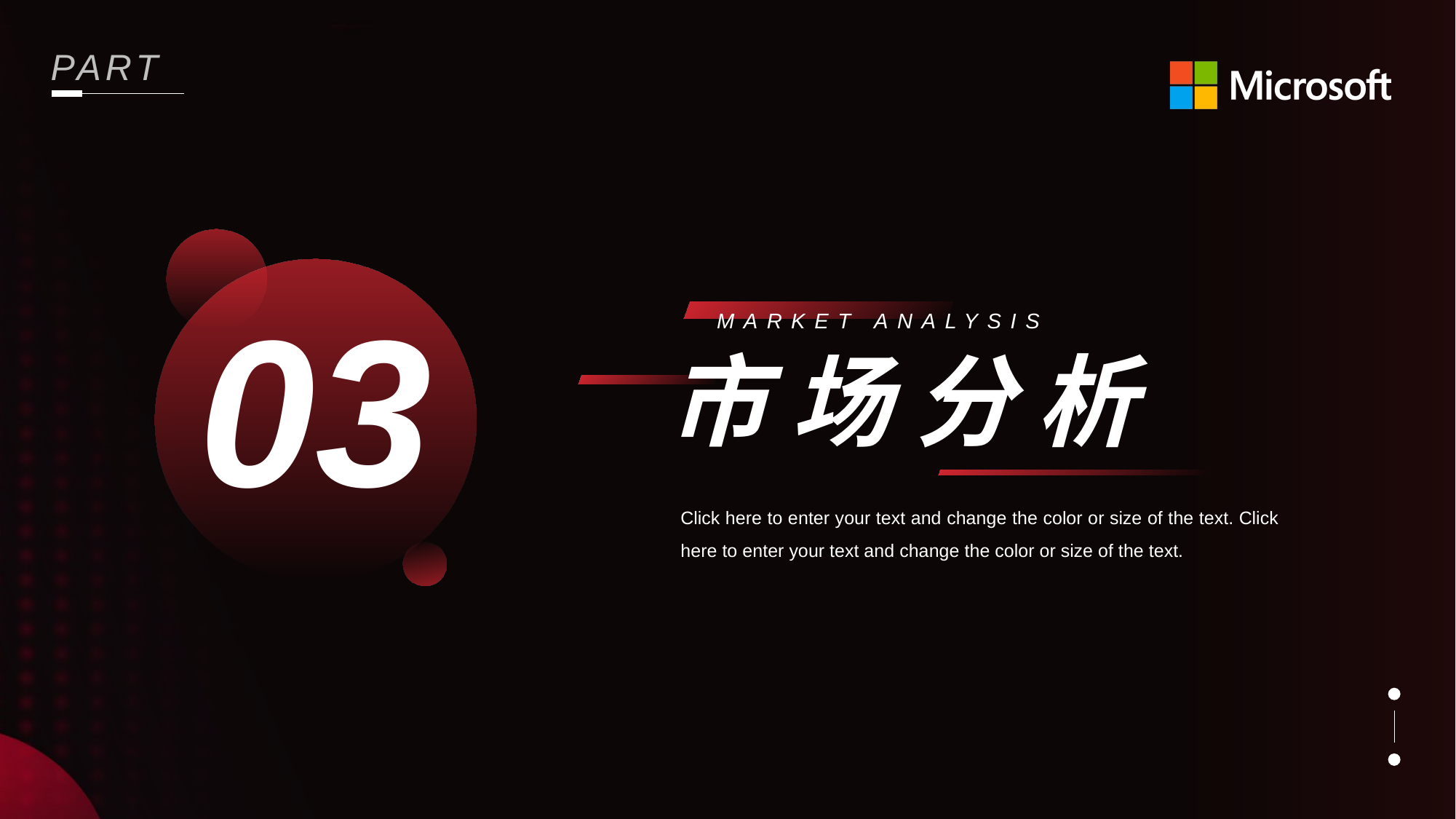

03
MARKET ANALYSIS
市场分析
Click here to enter your text and change the color or size of the text. Click here to enter your text and change the color or size of the text.